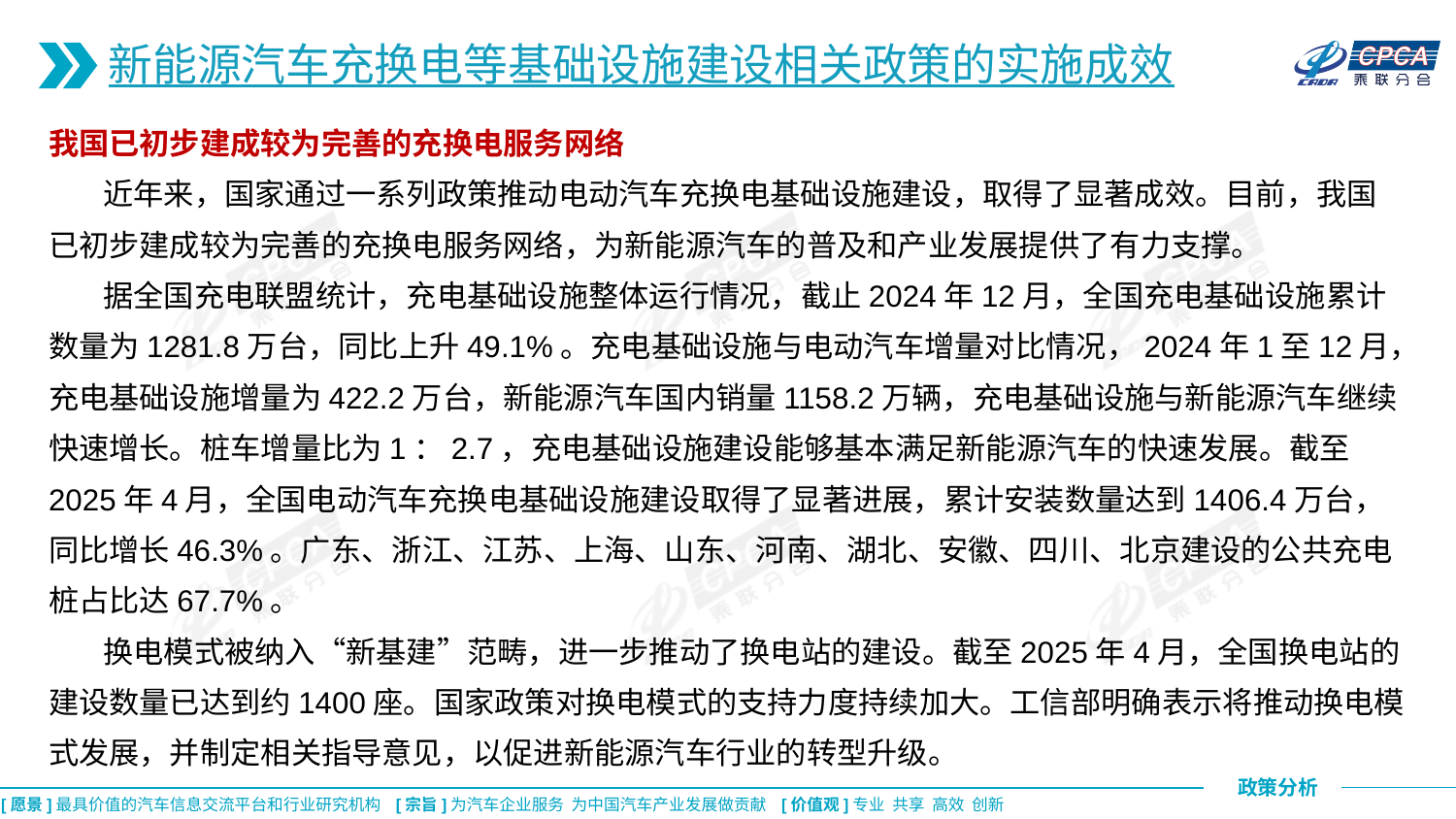

新能源汽车充换电等基础设施建设相关政策的实施成效
我国已初步建成较为完善的充换电服务网络
       近年来，国家通过一系列政策推动电动汽车充换电基础设施建设，取得了显著成效。目前，我国已初步建成较为完善的充换电服务网络，为新能源汽车的普及和产业发展提供了有力支撑。
       据全国充电联盟统计，充电基础设施整体运行情况，截止2024年12月，全国充电基础设施累计数量为1281.8万台，同比上升49.1%。充电基础设施与电动汽车增量对比情况，2024年1至12月，充电基础设施增量为422.2万台，新能源汽车国内销量1158.2万辆，充电基础设施与新能源汽车继续快速增长。桩车增量比为1：2.7，充电基础设施建设能够基本满足新能源汽车的快速发展。截至2025年4月，全国电动汽车充换电基础设施建设取得了显著进展，累计安装数量达到1406.4万台，同比增长46.3%。广东、浙江、江苏、上海、山东、河南、湖北、安徽、四川、北京建设的公共充电桩占比达67.7%。
       换电模式被纳入“新基建”范畴，进一步推动了换电站的建设。截至2025年4月，全国换电站的建设数量已达到约1400座。国家政策对换电模式的支持力度持续加大。工信部明确表示将推动换电模式发展，并制定相关指导意见，以促进新能源汽车行业的转型升级。